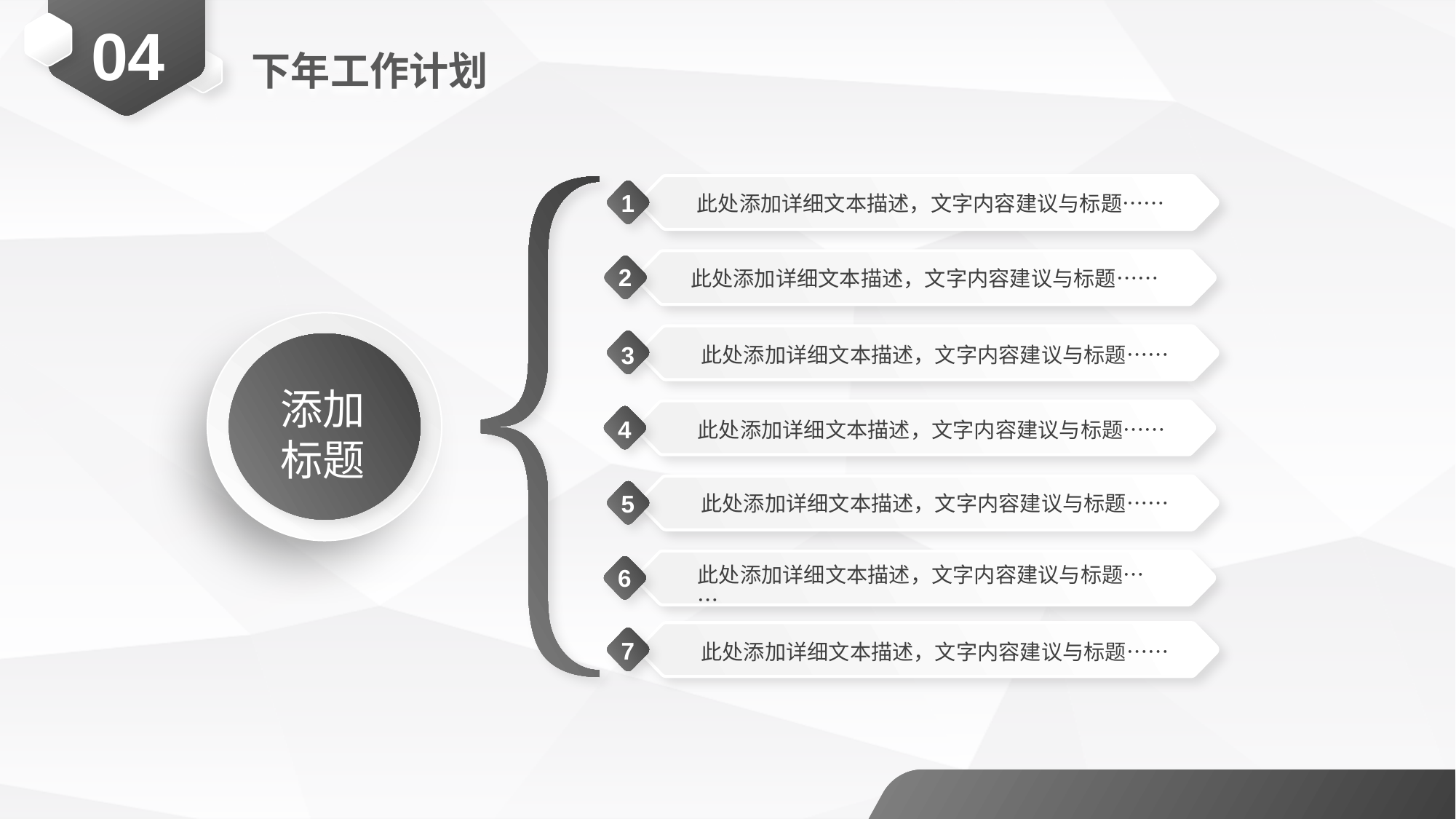

04
下年工作计划

1
此处添加详细文本描述，文字内容建议与标题……

2
此处添加详细文本描述，文字内容建议与标题……

添加标题

3
此处添加详细文本描述，文字内容建议与标题……

4
此处添加详细文本描述，文字内容建议与标题……

5
此处添加详细文本描述，文字内容建议与标题……

此处添加详细文本描述，文字内容建议与标题……
6

7
此处添加详细文本描述，文字内容建议与标题……